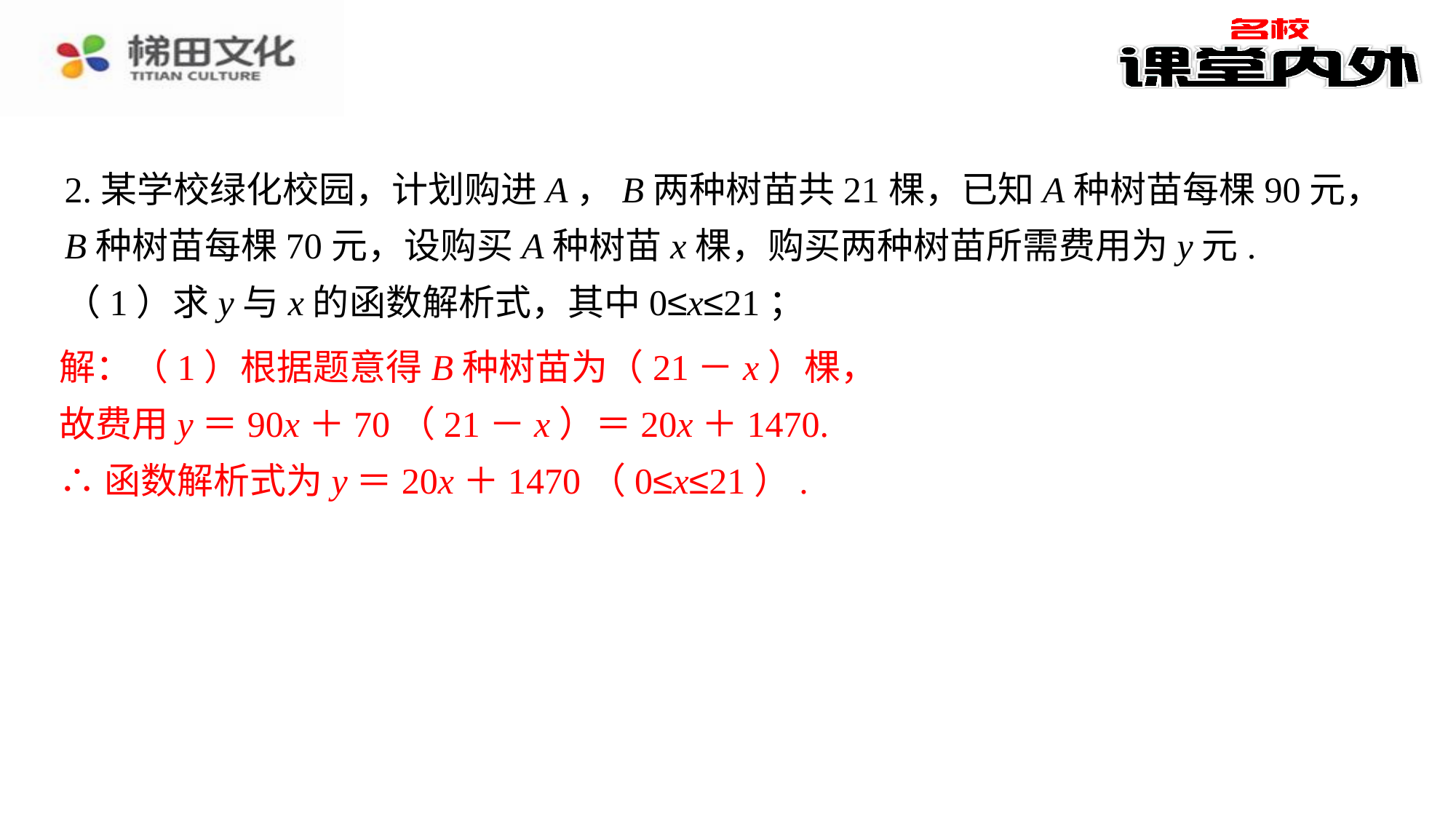

2.某学校绿化校园，计划购进A，B两种树苗共21棵，已知A种树苗每棵90元，B种树苗每棵70元，设购买A种树苗x棵，购买两种树苗所需费用为y元.
（1）求y与x的函数解析式，其中0≤x≤21；
解：（1）根据题意得B种树苗为（21－x）棵，⁠
故费用y＝90x＋70（21－x）＝20x＋1470.⁠
∴函数解析式为y＝20x＋1470（0≤x≤21）.⁠
解：（1）根据题意得B种树苗为（21－x）棵，
故费用y＝90x＋70（21－x）＝20x＋1470.
∴函数解析式为y＝20x＋1470（0≤x≤21）.